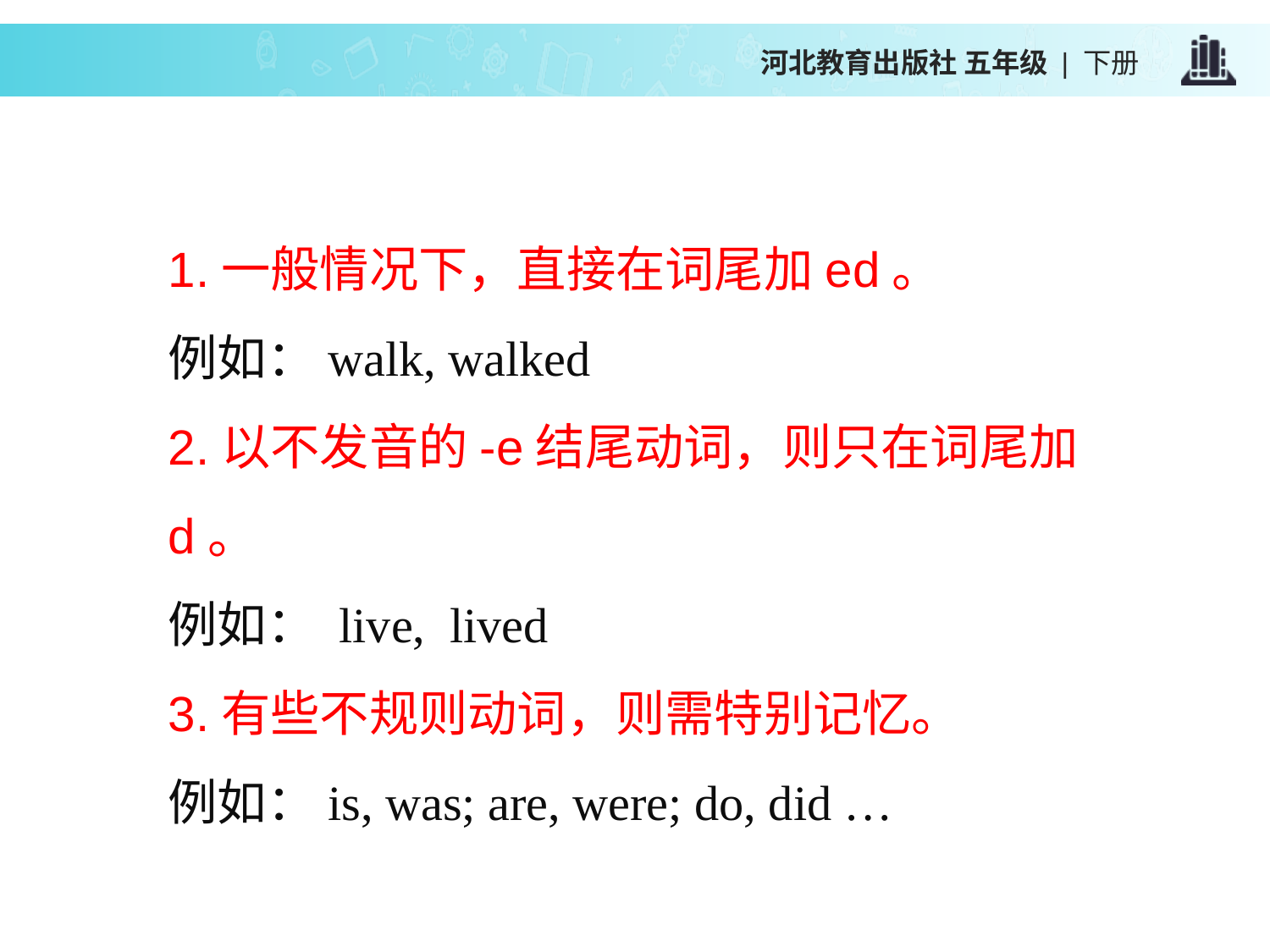

河北教育出版社 五年级 | 下册
1.一般情况下，直接在词尾加ed。
例如：walk, walked
2.以不发音的-e结尾动词，则只在词尾加d。
例如： live,  lived
3.有些不规则动词，则需特别记忆。
例如：is, was; are, were; do, did …